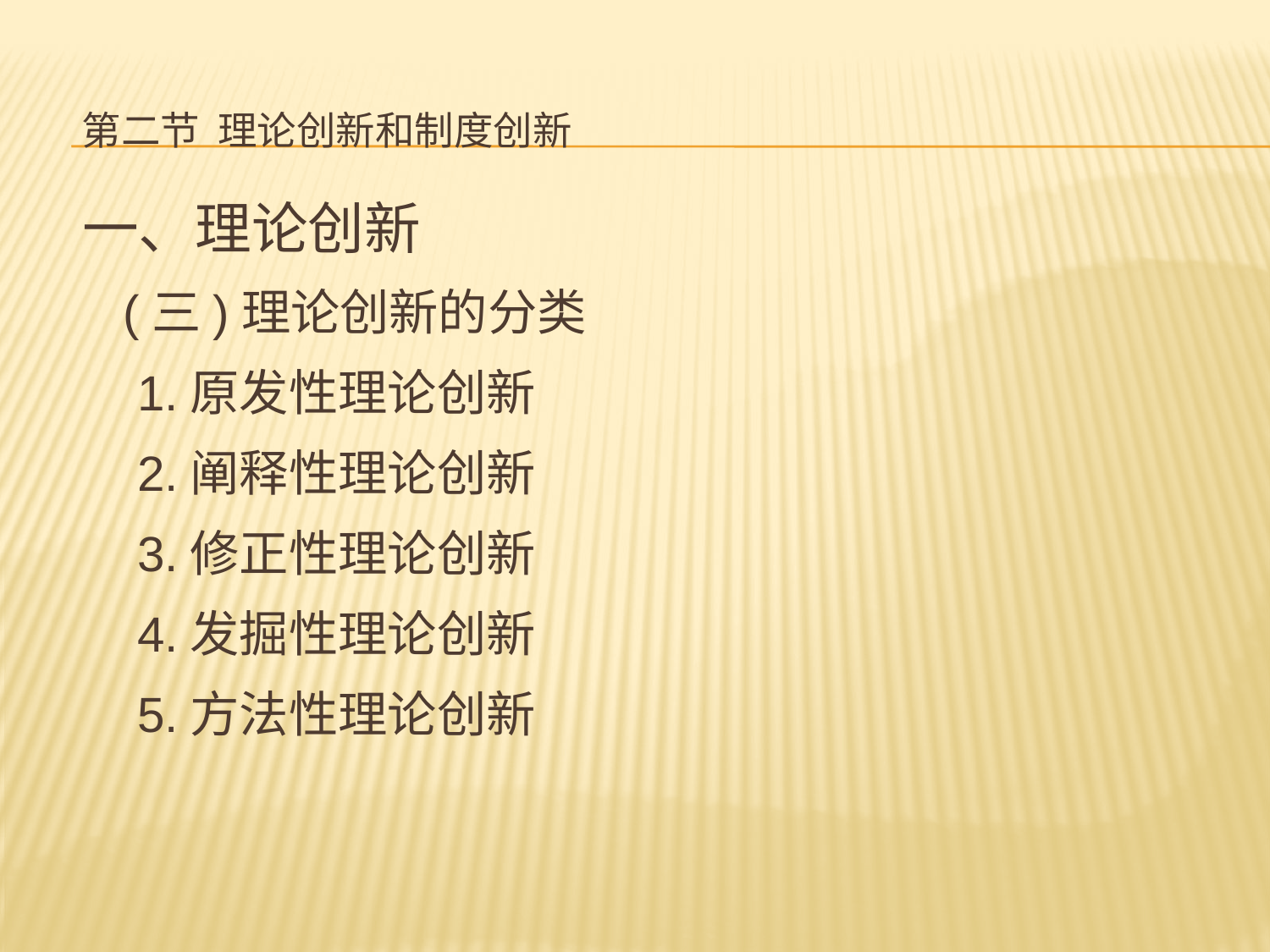

# 第二节  理论创新和制度创新
一、理论创新
   (三)理论创新的分类
    1.原发性理论创新
    2.阐释性理论创新
    3.修正性理论创新
    4.发掘性理论创新
    5.方法性理论创新